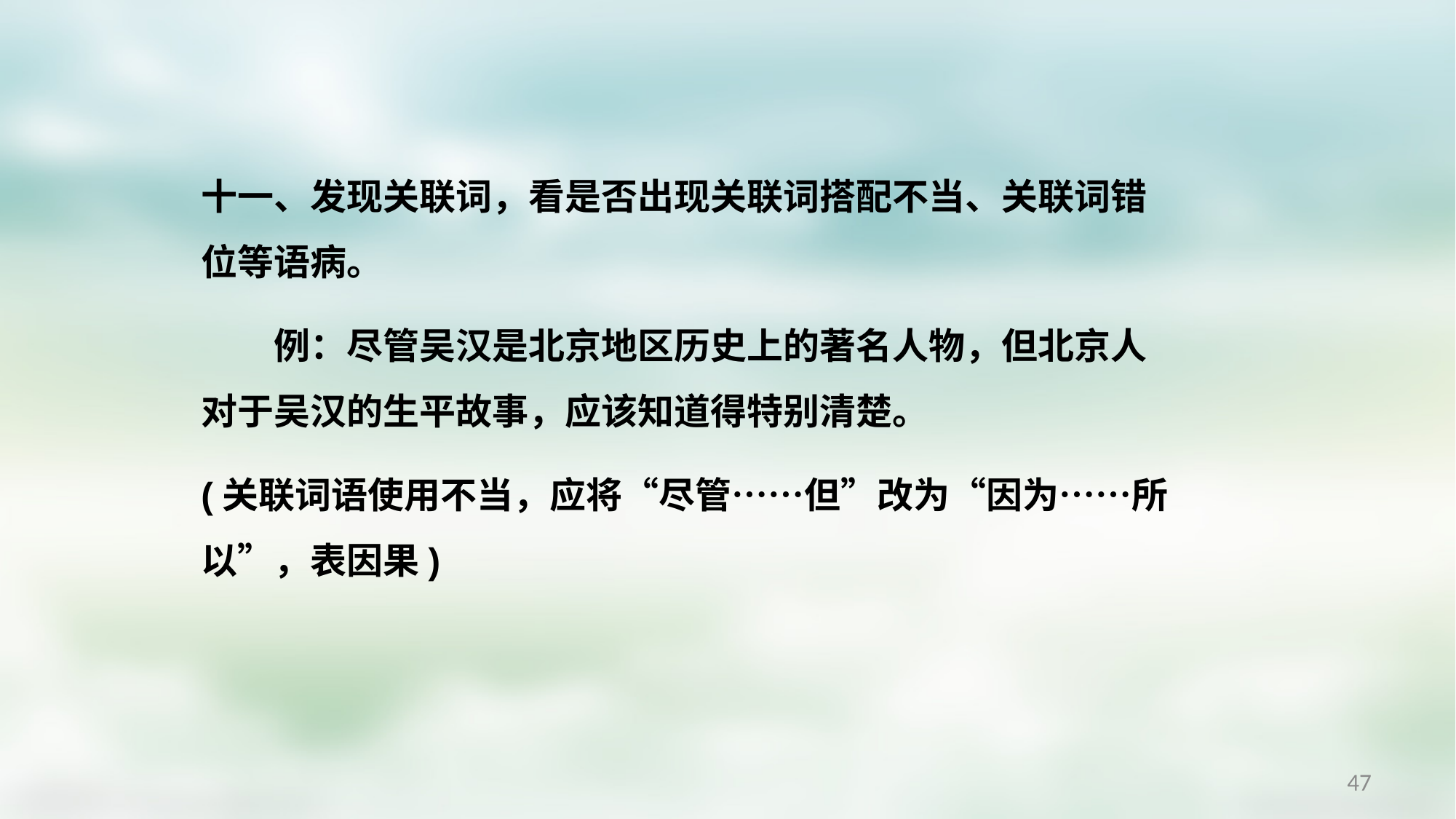

十一、发现关联词，看是否出现关联词搭配不当、关联词错位等语病。
　　例：尽管吴汉是北京地区历史上的著名人物，但北京人对于吴汉的生平故事，应该知道得特别清楚。
(关联词语使用不当，应将“尽管……但”改为“因为……所以”，表因果)
47